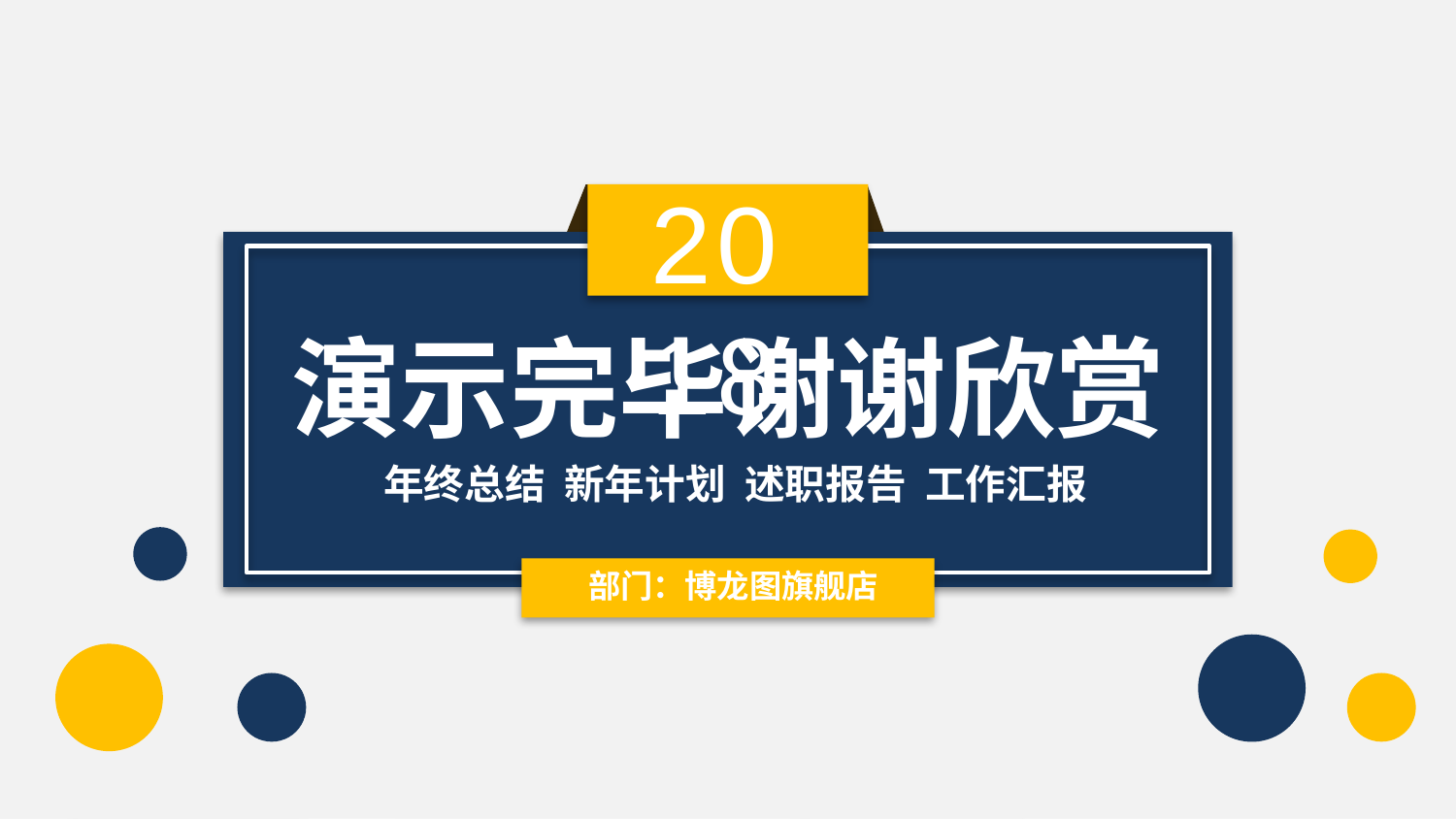

2018

演示完毕谢谢欣赏
年终总结  新年计划  述职报告  工作汇报

 部门：博龙图旗舰店